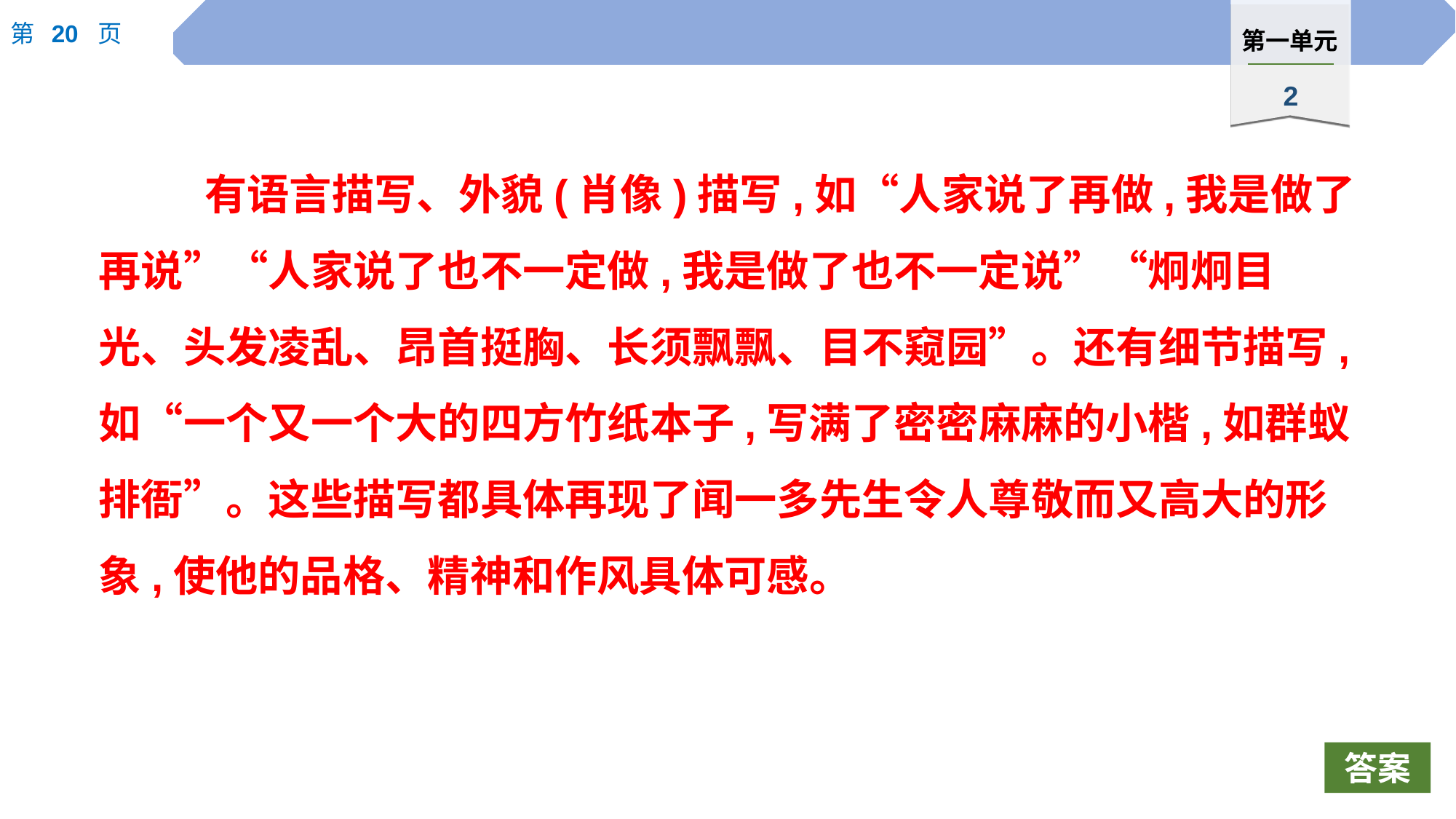

有语言描写、外貌(肖像)描写,如“人家说了再做,我是做了再说”“人家说了也不一定做,我是做了也不一定说”“炯炯目光、头发凌乱、昂首挺胸、长须飘飘、目不窥园”。还有细节描写,如“一个又一个大的四方竹纸本子,写满了密密麻麻的小楷,如群蚁排衙”。这些描写都具体再现了闻一多先生令人尊敬而又高大的形象,使他的品格、精神和作风具体可感。
答案